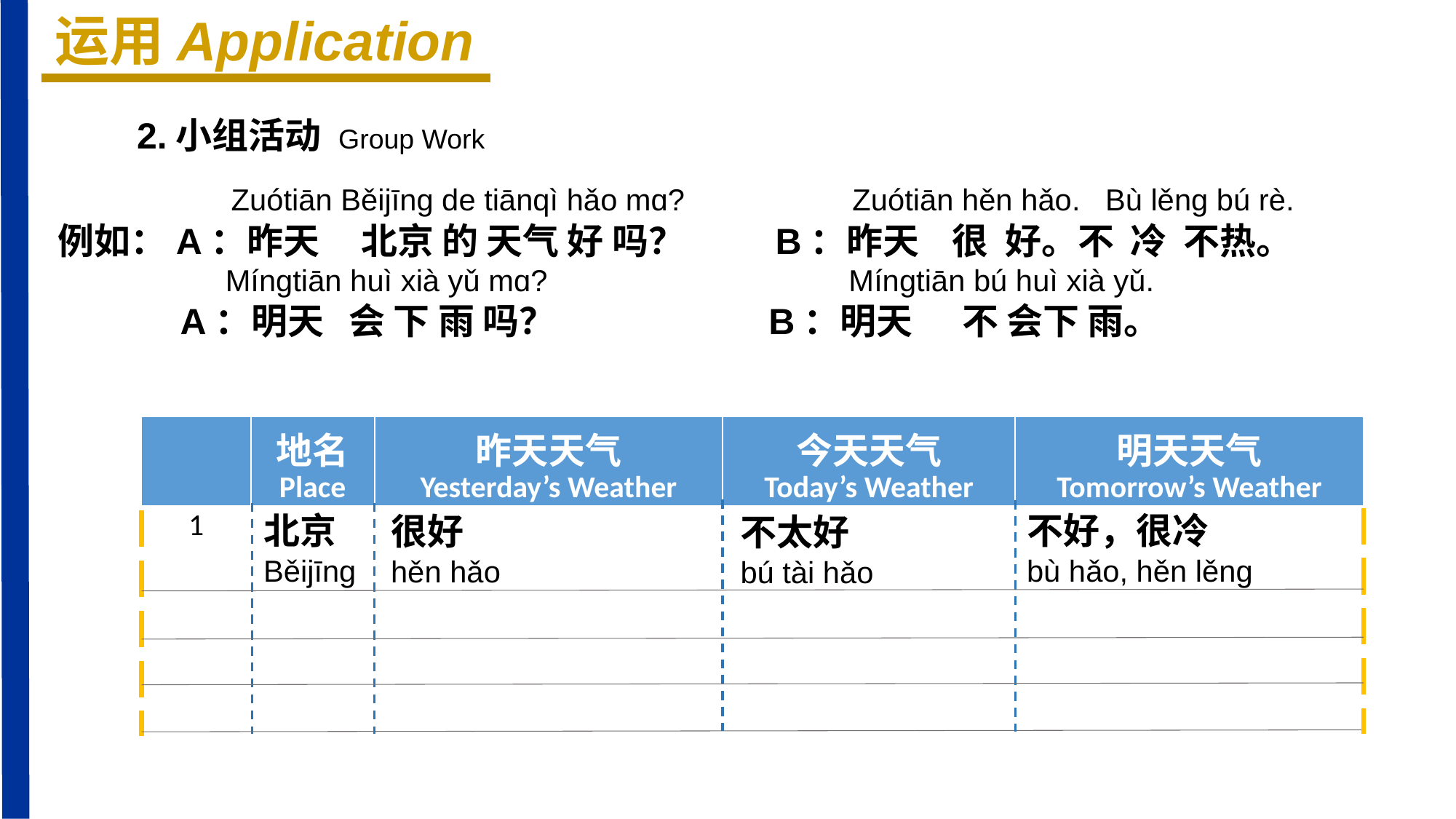

运用Application
2.小组活动 Group Work
                 Zuótiān Běijīnɡ de tiānqì hǎo mɑ?                    Zuótiān hěn hǎo.   Bù lěnɡ bú rè.
例如：A：昨天     北京 的 天气 好 吗？          B：昨天    很  好。不  冷  不热。
                    Mínɡtiān huì xià yǔ mɑ?                                    Mínɡtiān bú huì xià yǔ.
            A：明天   会 下 雨 吗？                         B：明天      不 会下 雨。
|  | 地名 Place | 昨天天气 Yesterday’s Weather | 今天天气 Today’s Weather | 明天天气 Tomorrow’s Weather |
| --- | --- | --- | --- | --- |
| 1 |  |  |  |  |
|  |  |  |  |  |
|  |  |  |  |  |
|  |  |  |  |  |
不好，很冷
bù hǎo, hěn lěnɡ
北京
Běijīnɡ
很好
hěn hǎo
不太好
bú tài hǎo